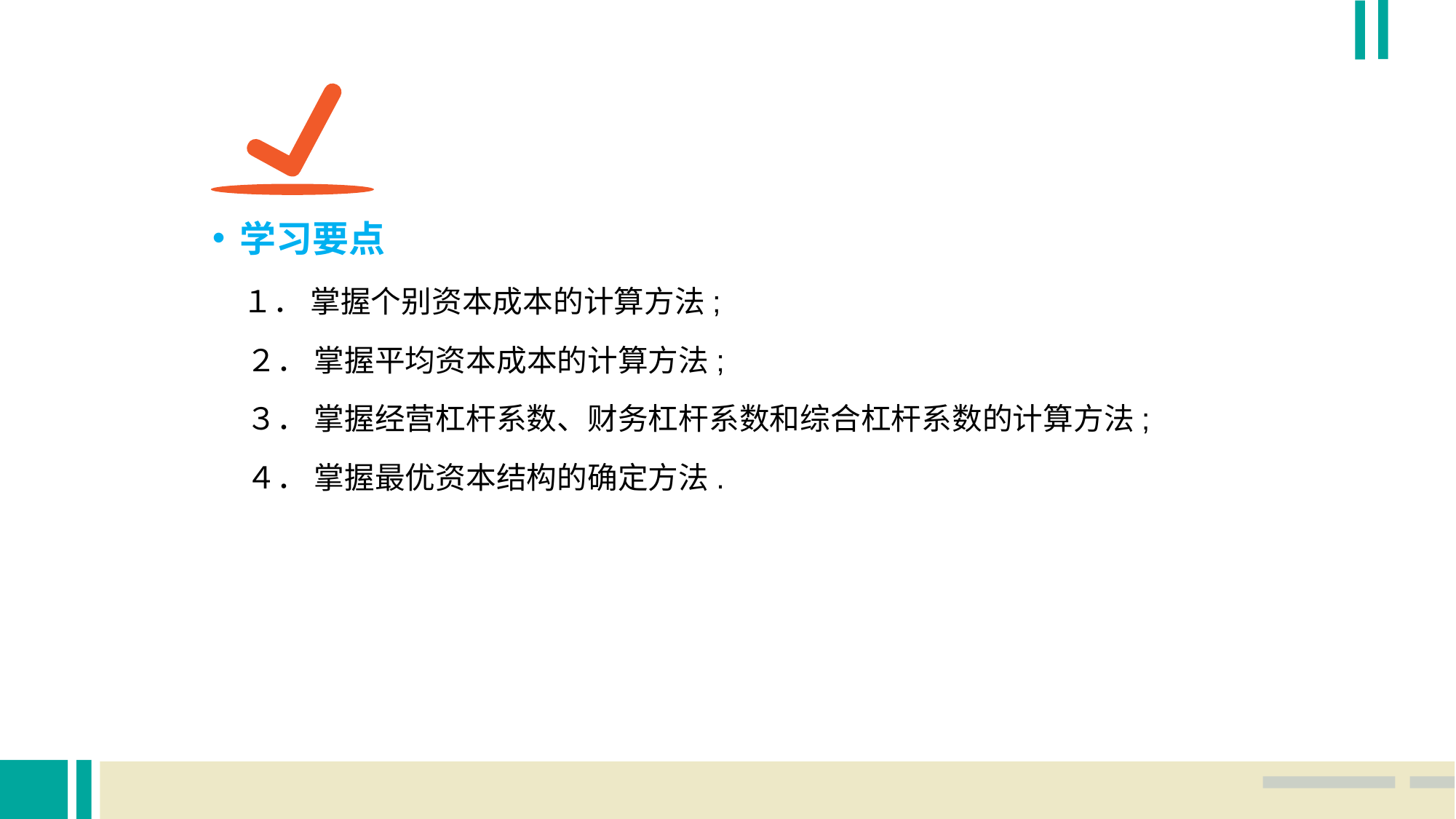

学习要点
　１． 掌握个别资本成本的计算方法;
    ２． 掌握平均资本成本的计算方法;
    ３． 掌握经营杠杆系数、财务杠杆系数和综合杠杆系数的计算方法;
    ４． 掌握最优资本结构的确定方法.